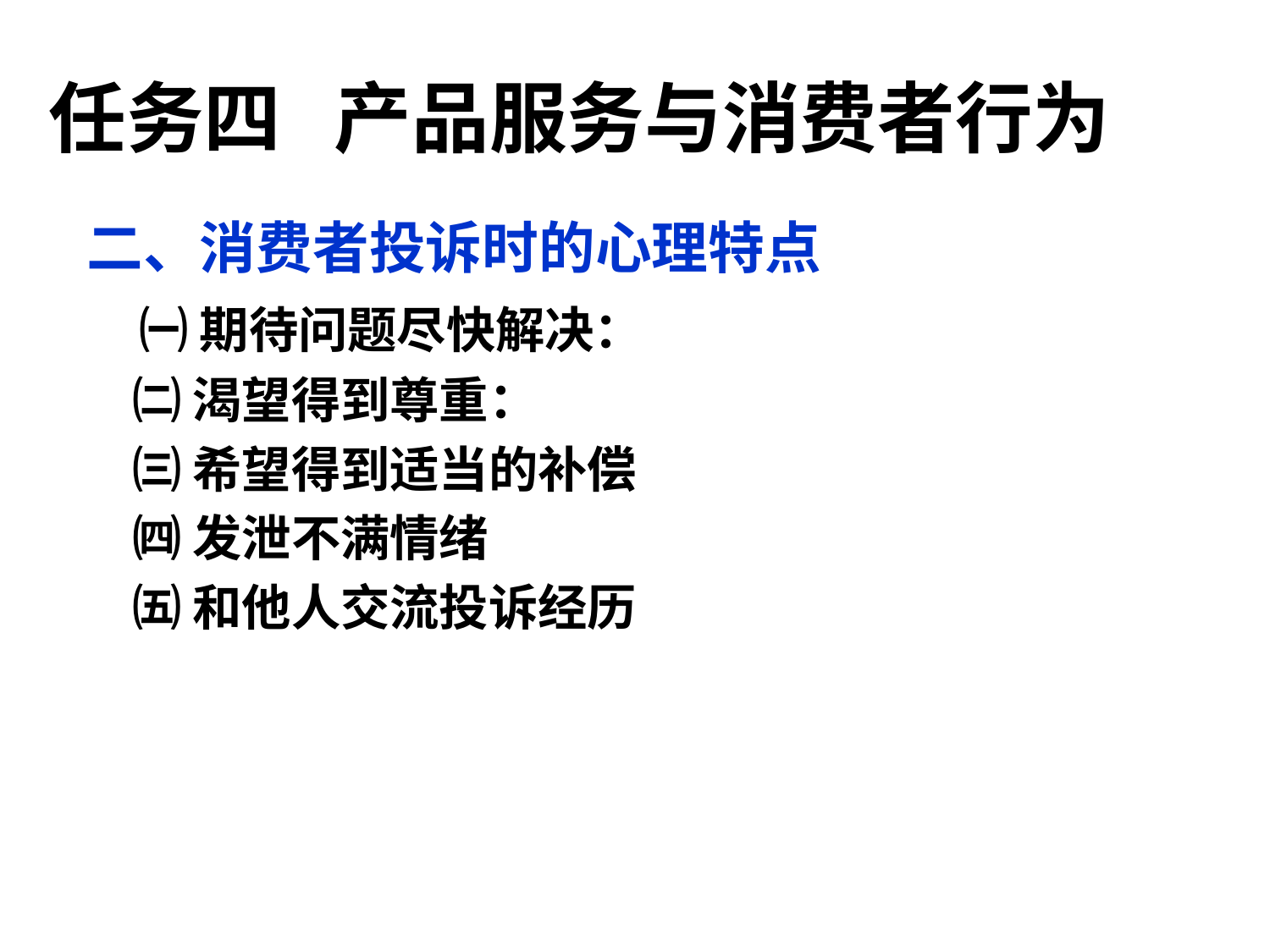

任务四   产品服务与消费者行为
二、消费者投诉时的心理特点
   ㈠ 期待问题尽快解决：
   ㈡ 渴望得到尊重：
   ㈢ 希望得到适当的补偿
   ㈣ 发泄不满情绪
   ㈤ 和他人交流投诉经历